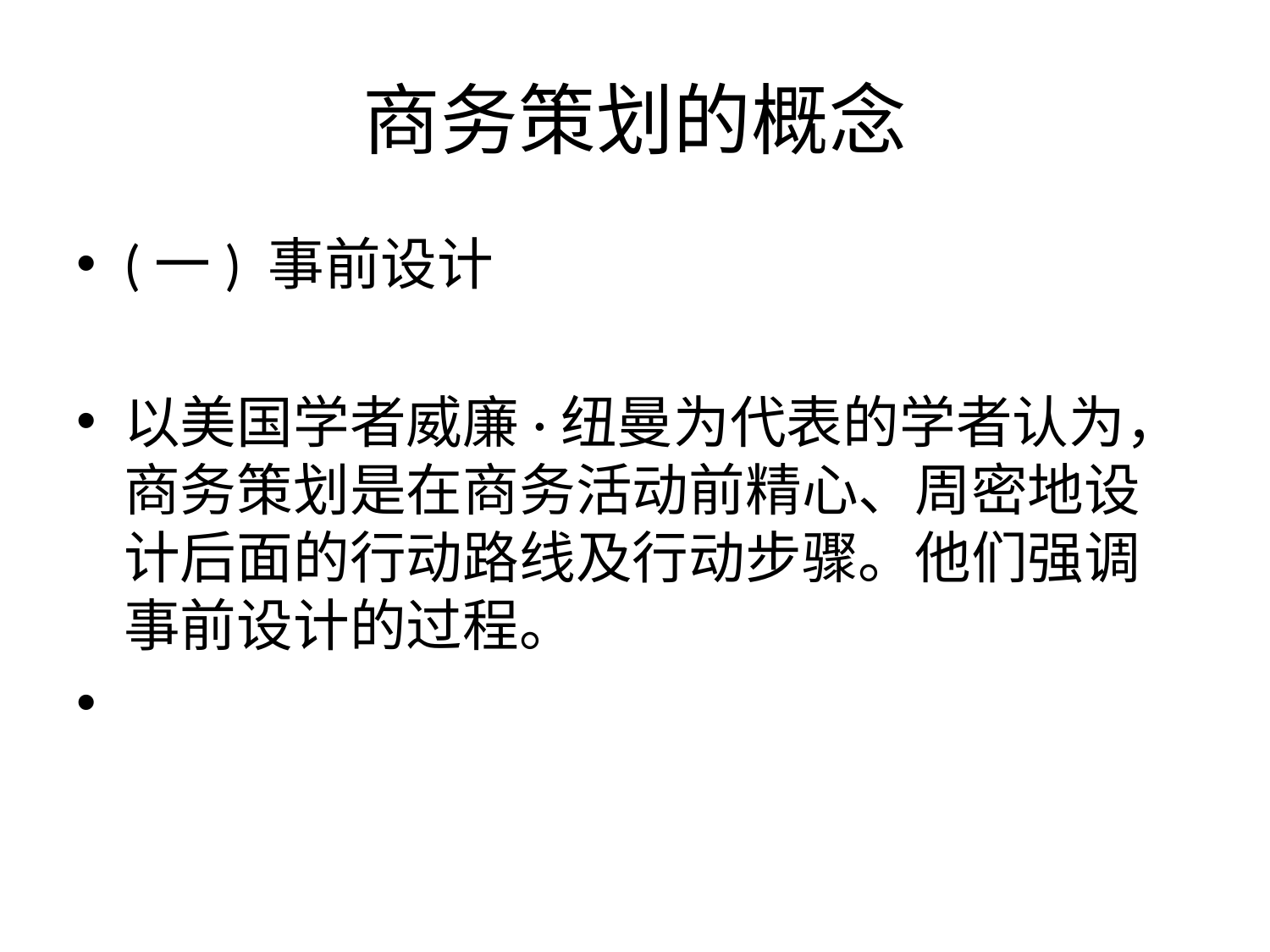

# 商务策划的概念
(一) 事前设计

以美国学者威廉·纽曼为代表的学者认为，商务策划是在商务活动前精心、周密地设计后面的行动路线及行动步骤。他们强调事前设计的过程。